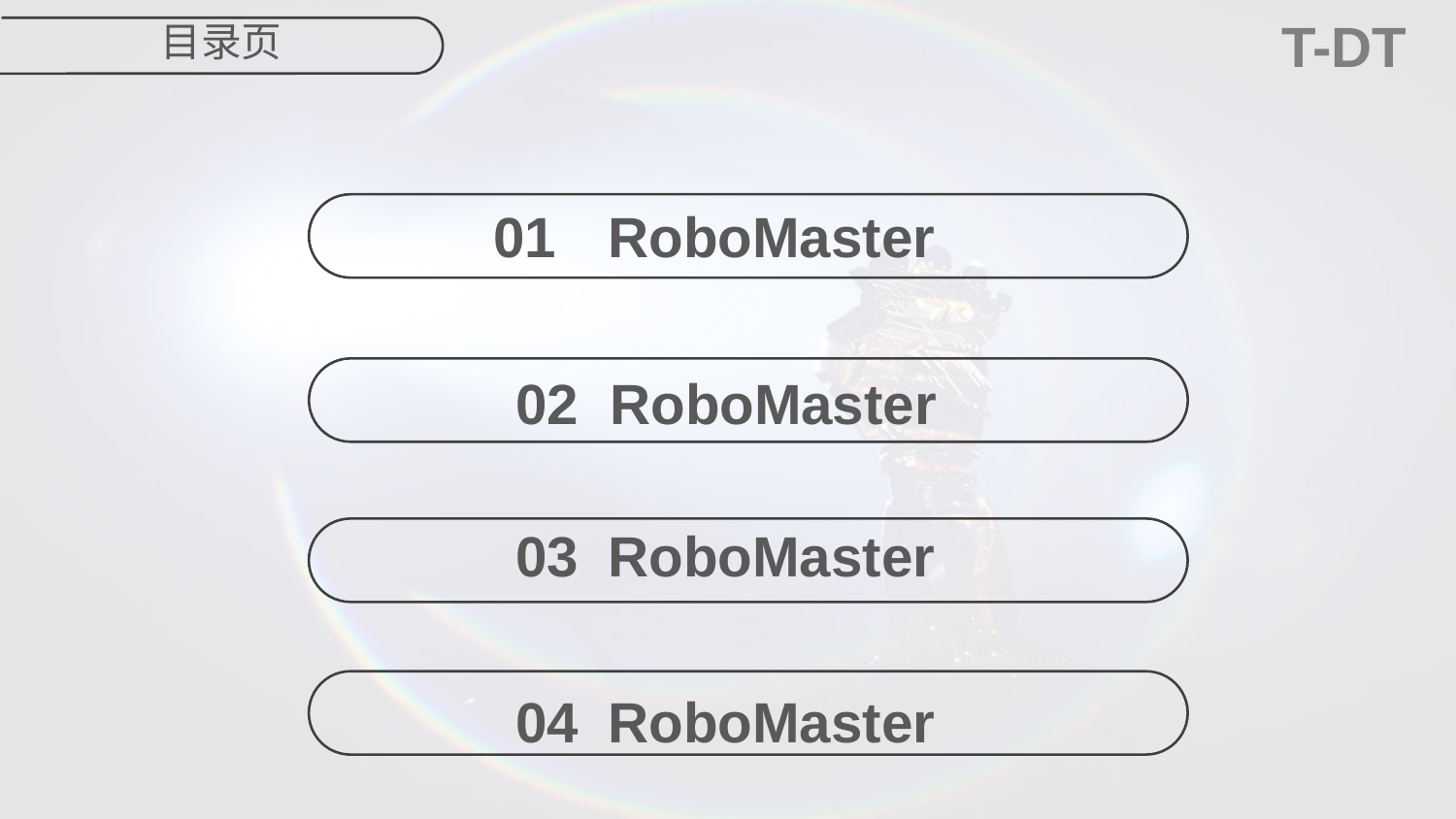

目录页

01
RoboMaster

02
RoboMaster
03
RoboMaster

04
RoboMaster